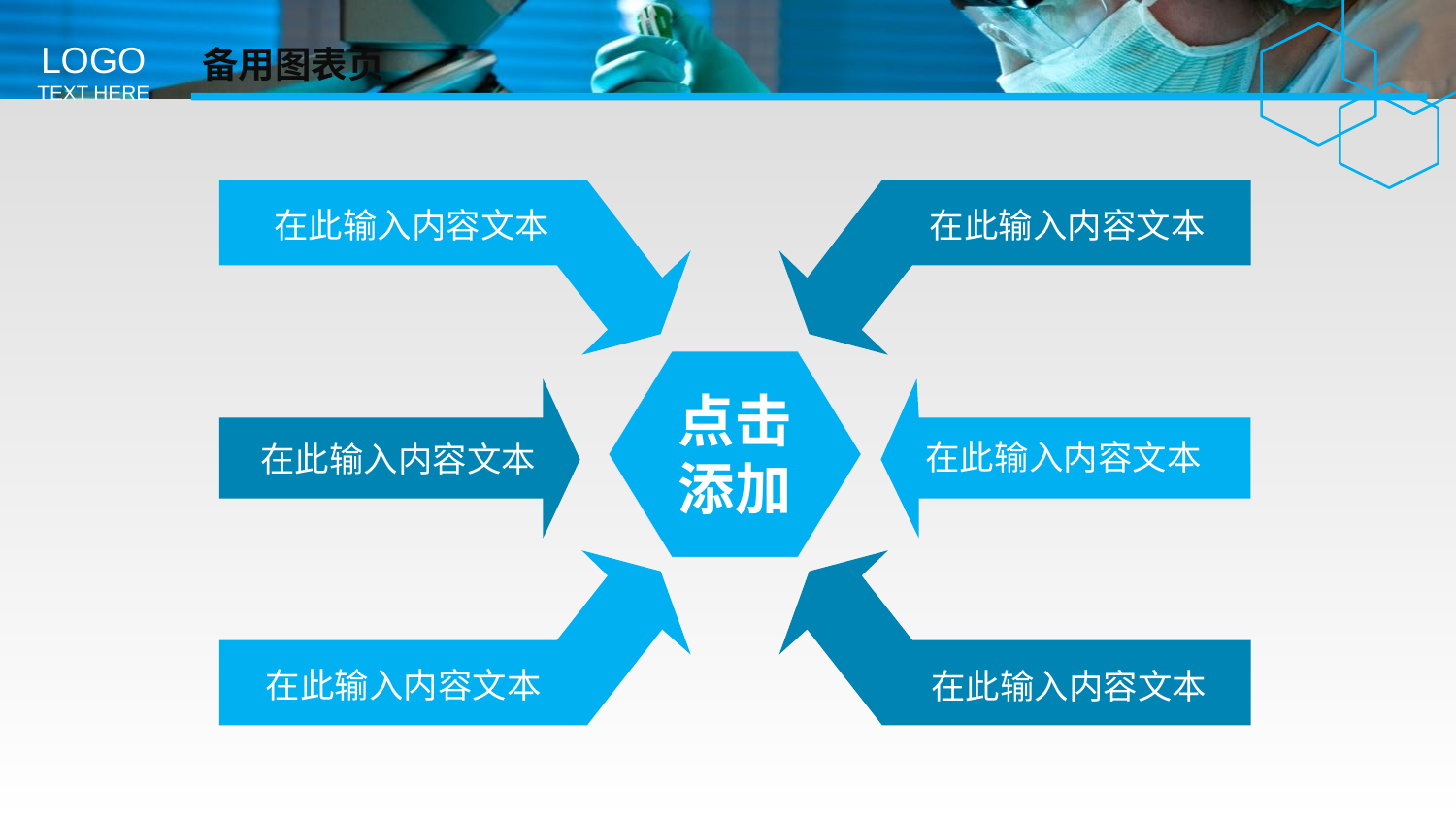

延迟符
# 备用图表页

在此输入内容文本
在此输入内容文本

点击
添加

在此输入内容文本
在此输入内容文本

在此输入内容文本
在此输入内容文本